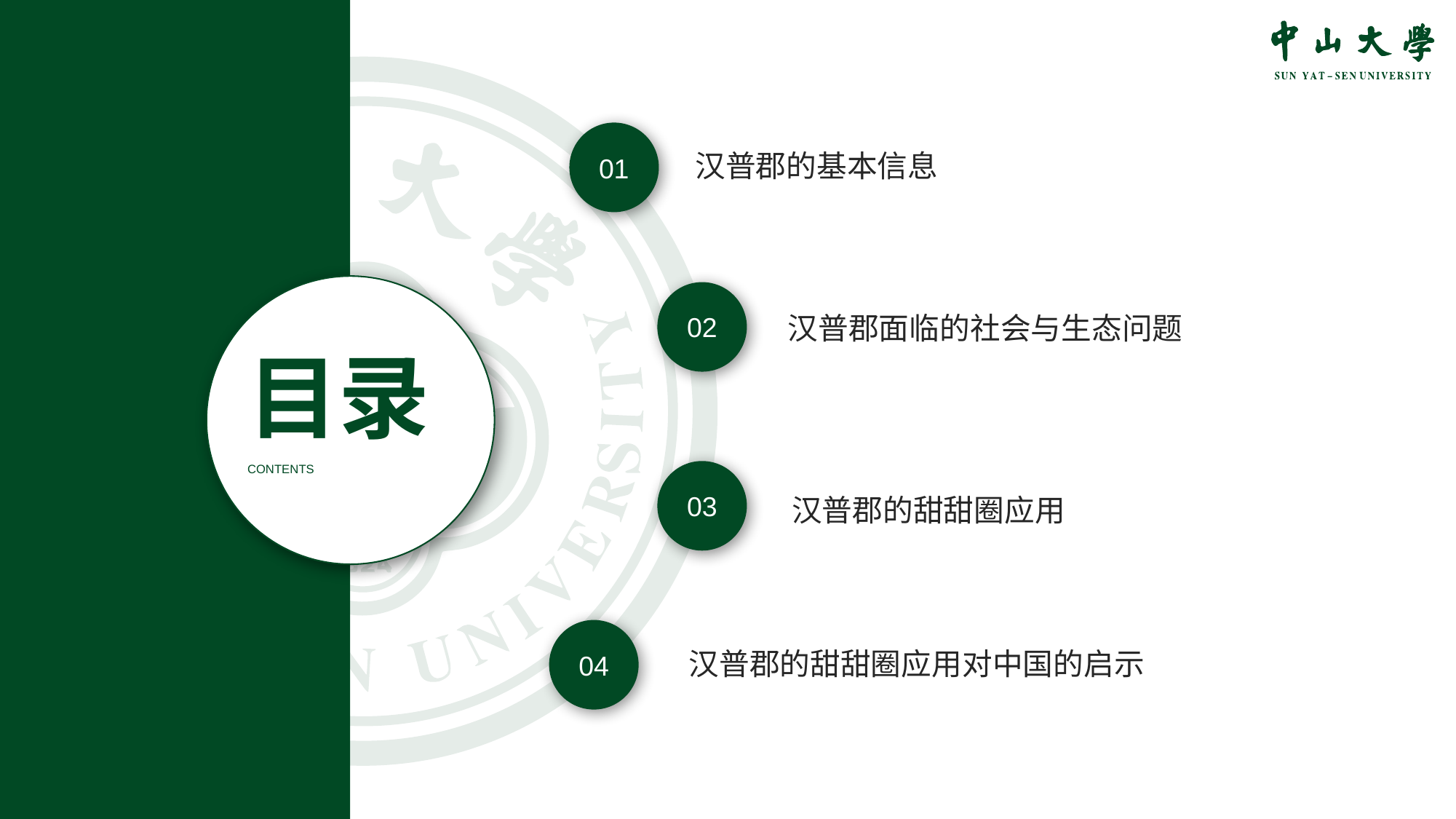

01
汉普郡的基本信息

02
汉普郡面临的社会与生态问题
目录
CONTENTS
03
汉普郡的甜甜圈应用
04
汉普郡的甜甜圈应用对中国的启示